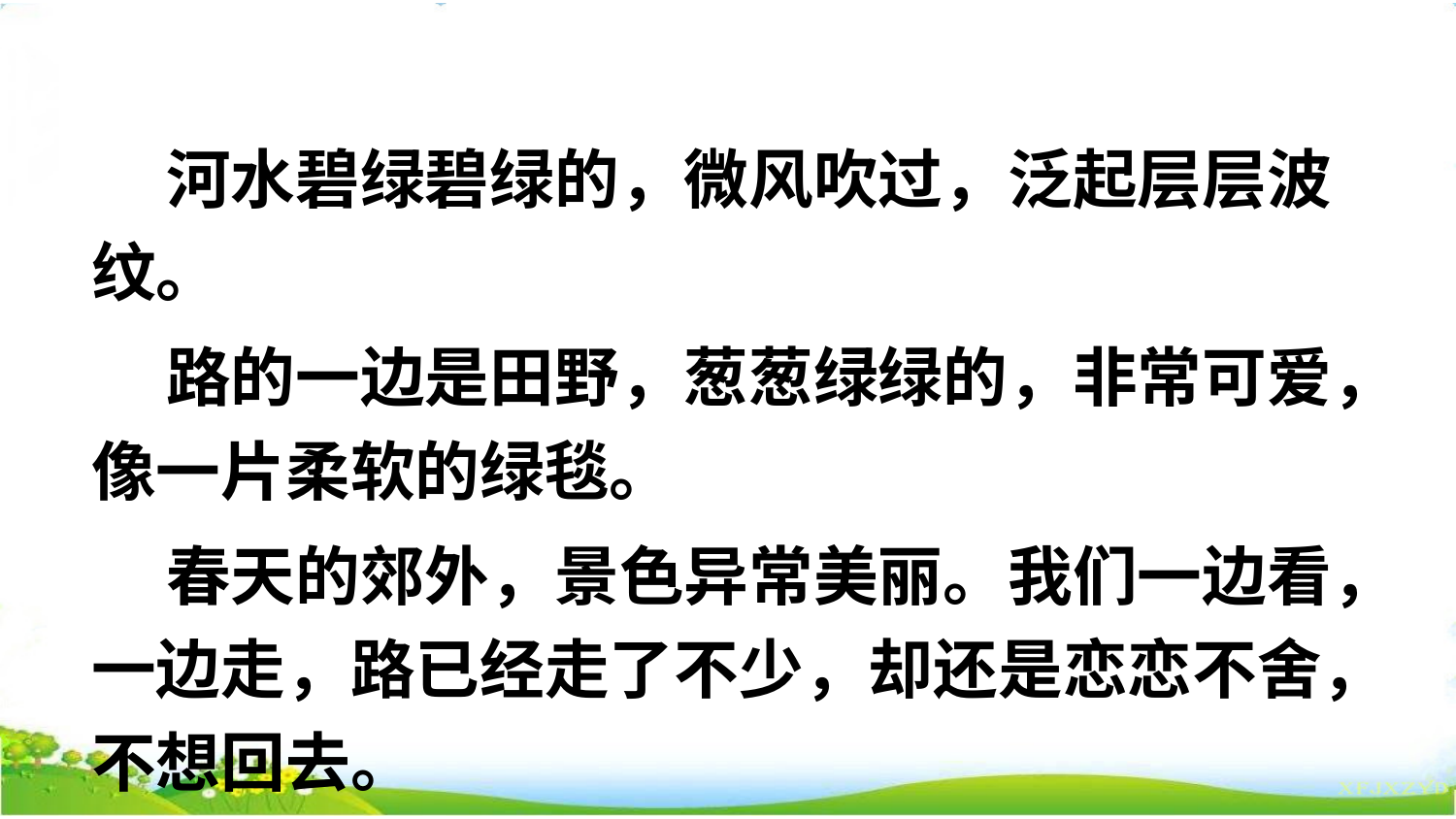

再读课文
    河水碧绿碧绿的，微风吹过，泛起层层波纹。
    路的一边是田野，葱葱绿绿的，非常可爱，像一片柔软的绿毯。
    春天的郊外，景色异常美丽。我们一边看，一边走，路已经走了不少，却还是恋恋不舍，不想回去。